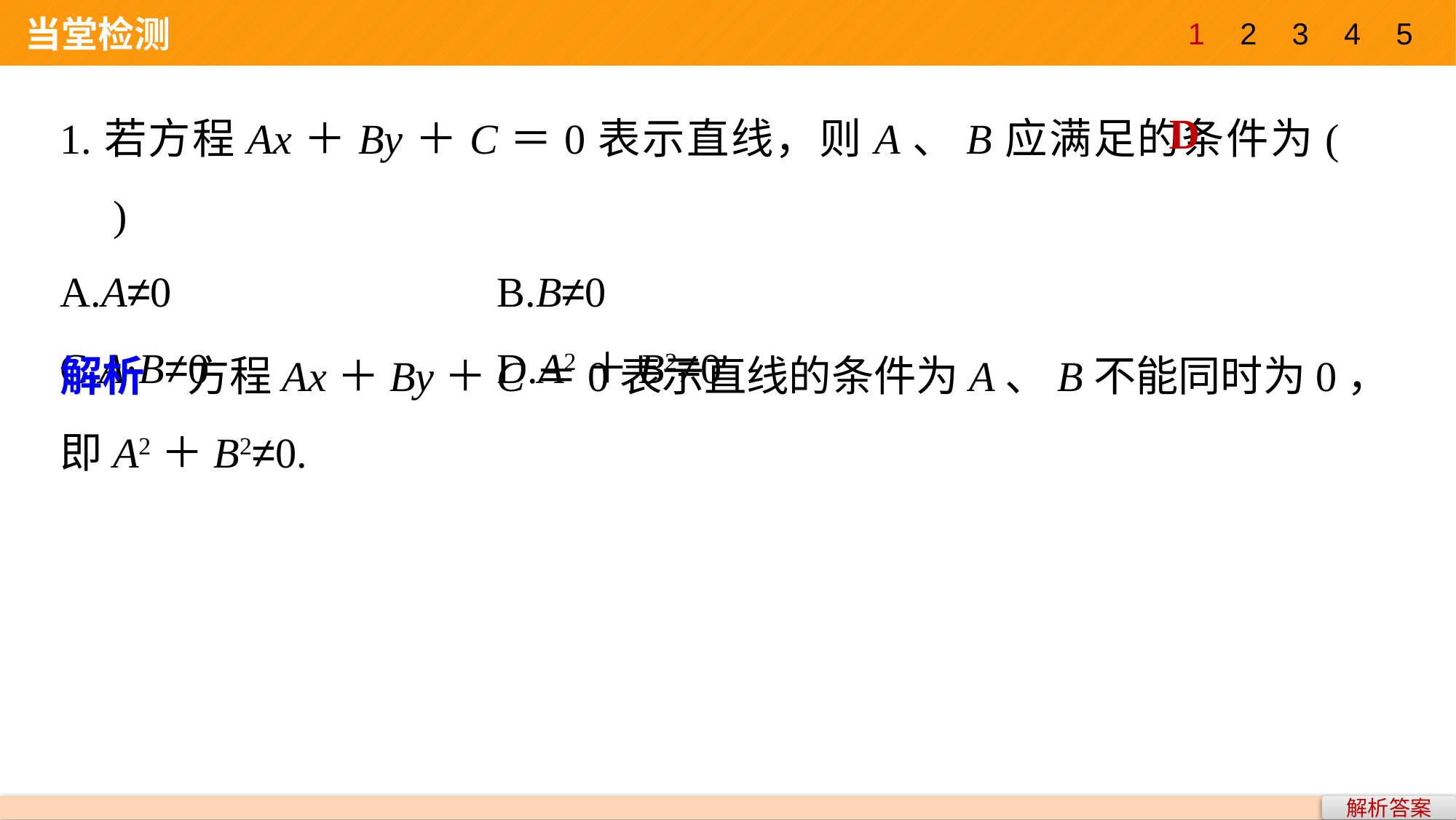

1
2
3
4
5
  当堂检测
1.若方程Ax＋By＋C＝0表示直线，则A、B应满足的条件为(　　)
A.A≠0  			B.B≠0
C.A·B≠0  			D.A2＋B2≠0
D
解析　方程Ax＋By＋C＝0表示直线的条件为A、B不能同时为0，
即A2＋B2≠0.
解析答案